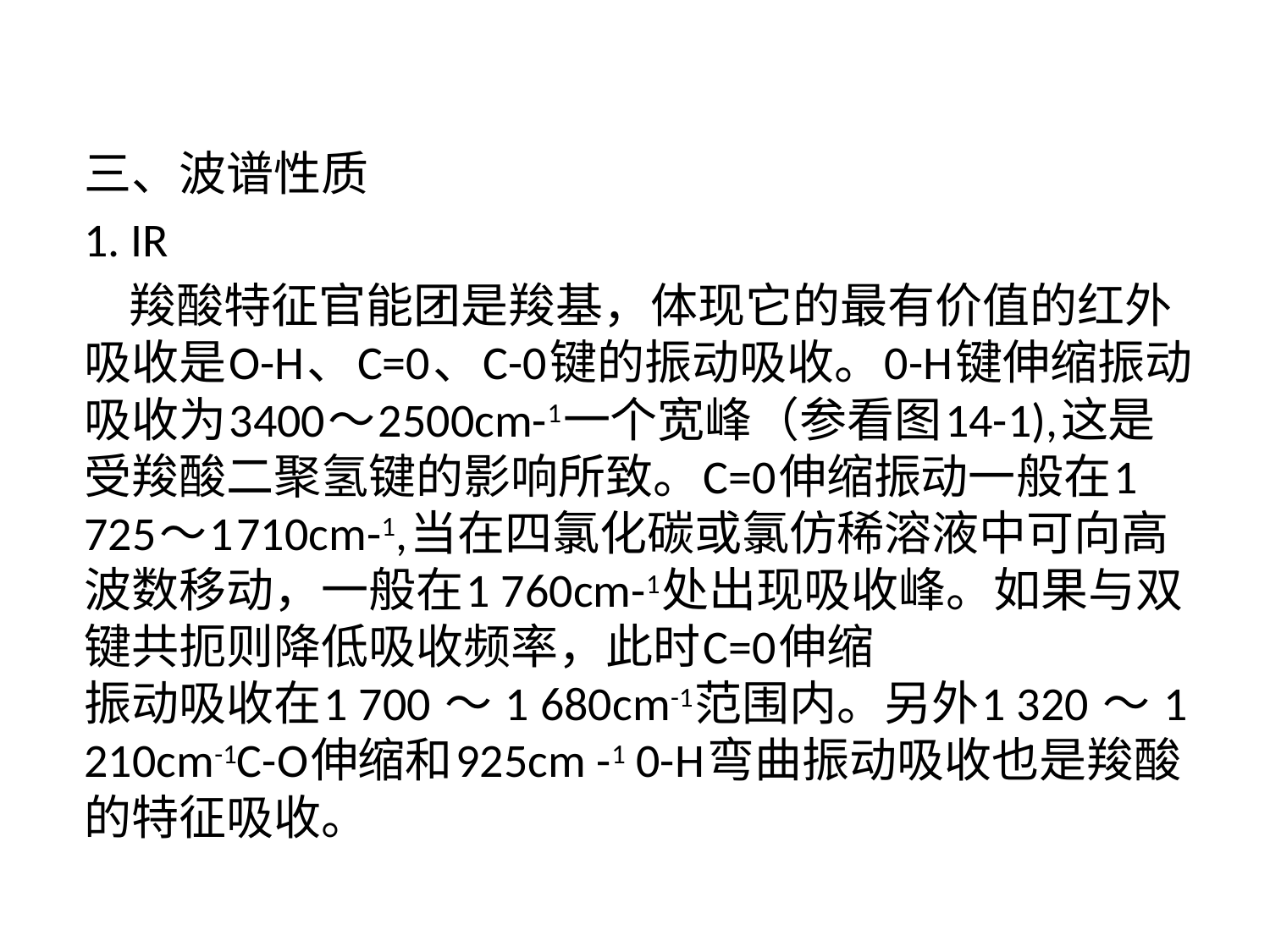

三、波谱性质
1. IR
    羧酸特征官能团是羧基，体现它的最有价值的红外吸收是O-H、C=0、C-0键的振动吸收。0-H键伸缩振动吸收为3400〜2500cm-1一个宽峰（参看图14-1),这是受羧酸二聚氢键的影响所致。C=0伸缩振动一般在1 725〜1	710cm-1,当在四氯化碳或氯仿稀溶液中可向高波数移动，一般在1 760cm-1处出现吸收峰。如果与双键共扼则降低吸收频率，此时C=0伸缩
振动吸收在1 700 〜 1 680cm-1范围内。另外1 320 〜 1 210cm-1C-O伸缩和925cm -1 0-H弯曲振动吸收也是羧酸的特征吸收。